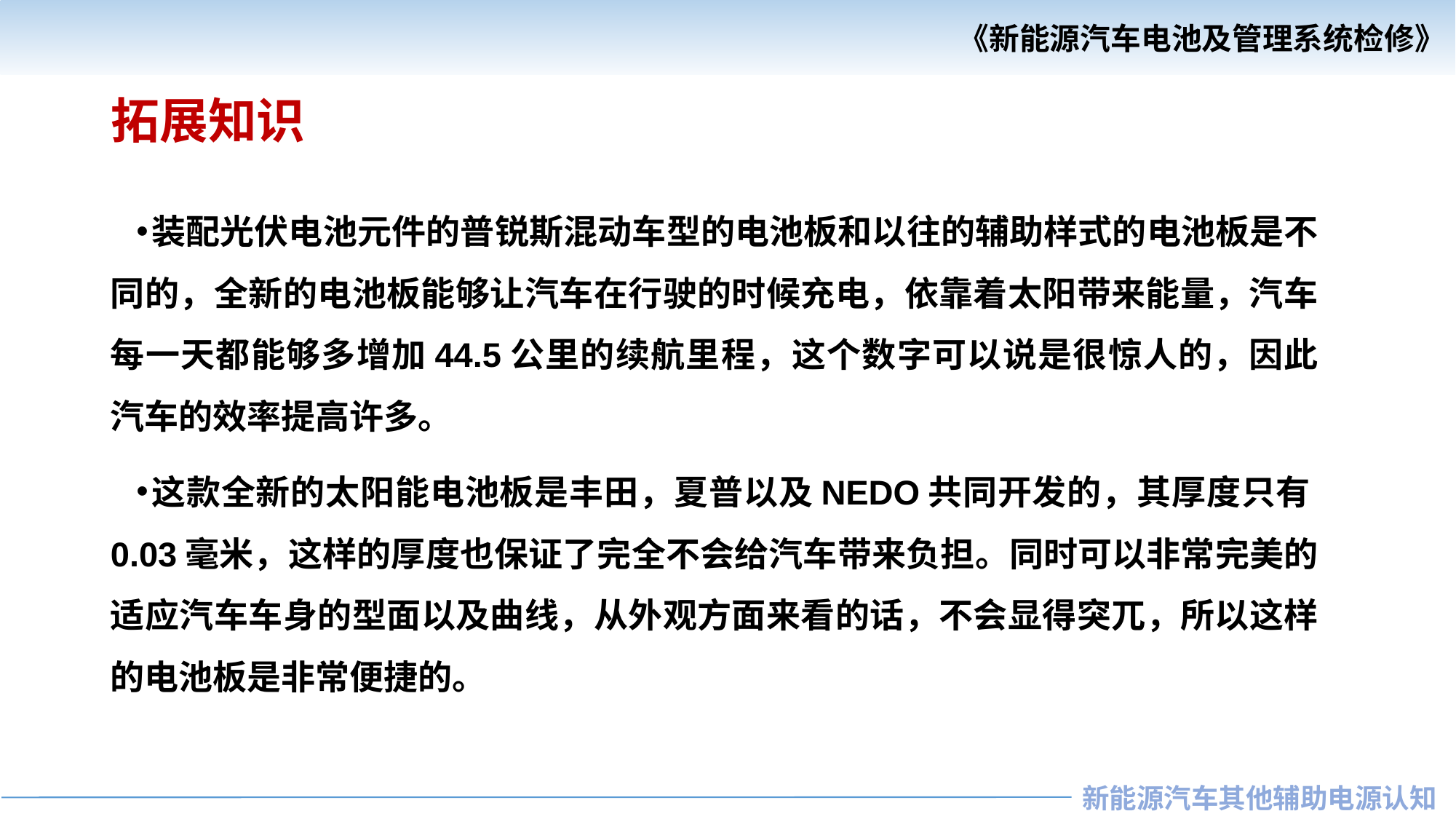

# 拓展知识
装配光伏电池元件的普锐斯混动车型的电池板和以往的辅助样式的电池板是不同的，全新的电池板能够让汽车在行驶的时候充电，依靠着太阳带来能量，汽车每一天都能够多增加44.5公里的续航里程，这个数字可以说是很惊人的，因此汽车的效率提高许多。
这款全新的太阳能电池板是丰田，夏普以及NEDO共同开发的，其厚度只有0.03毫米，这样的厚度也保证了完全不会给汽车带来负担。同时可以非常完美的适应汽车车身的型面以及曲线，从外观方面来看的话，不会显得突兀，所以这样的电池板是非常便捷的。